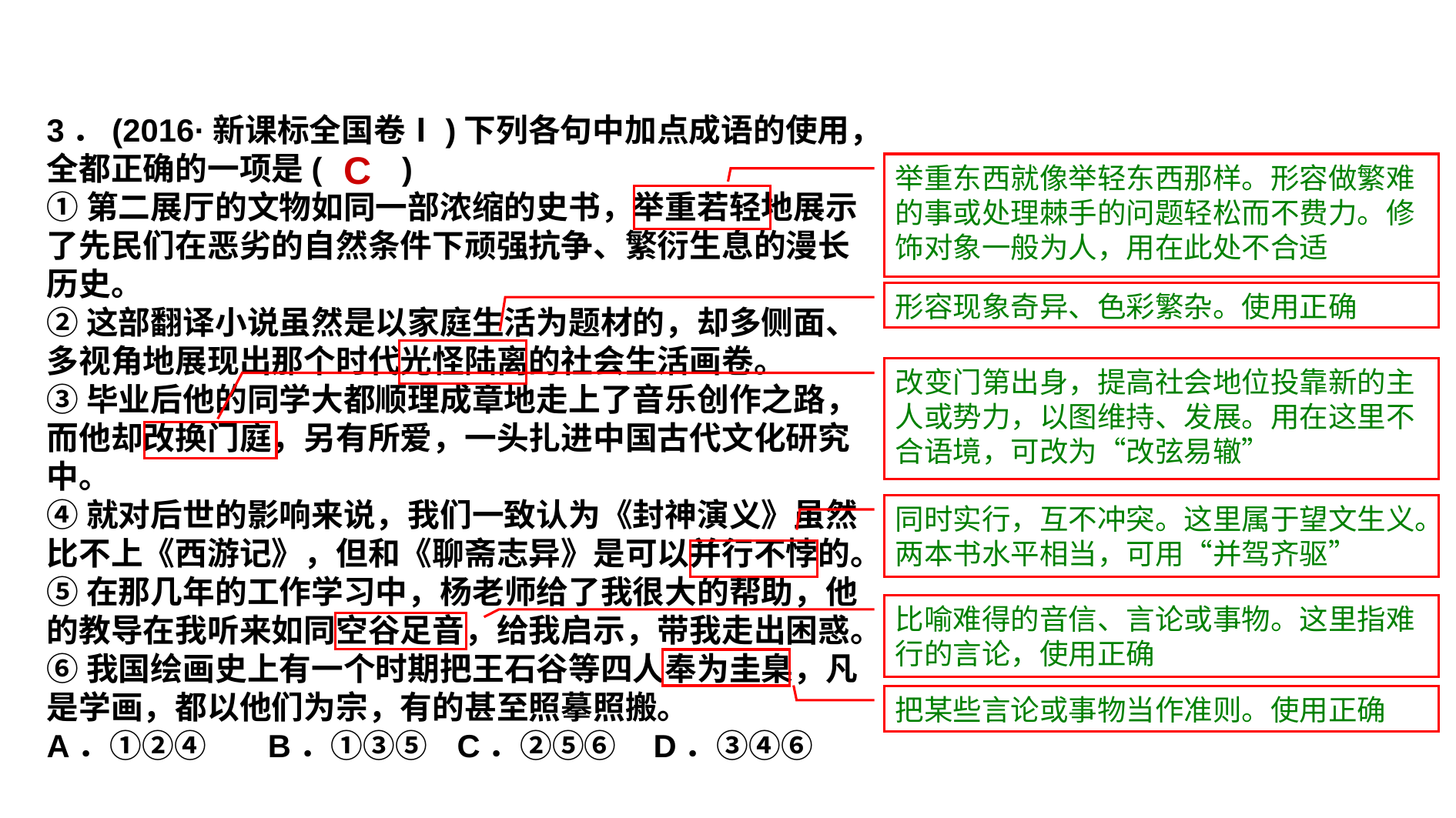

3．(2016·新课标全国卷Ⅰ)下列各句中加点成语的使用，
全都正确的一项是(　　)
①第二展厅的文物如同一部浓缩的史书，举重若轻地展示
了先民们在恶劣的自然条件下顽强抗争、繁衍生息的漫长
历史。
②这部翻译小说虽然是以家庭生活为题材的，却多侧面、
多视角地展现出那个时代光怪陆离的社会生活画卷。
③毕业后他的同学大都顺理成章地走上了音乐创作之路，
而他却改换门庭，另有所爱，一头扎进中国古代文化研究
中。
④就对后世的影响来说，我们一致认为《封神演义》虽然
比不上《西游记》，但和《聊斋志异》是可以并行不悖的。
⑤在那几年的工作学习中，杨老师给了我很大的帮助，他
的教导在我听来如同空谷足音，给我启示，带我走出困惑。
⑥我国绘画史上有一个时期把王石谷等四人奉为圭臬，凡
是学画，都以他们为宗，有的甚至照摹照搬。
A．①②④　   B．①③⑤   C．②⑤⑥    D．③④⑥
C
举重东西就像举轻东西那样。形容做繁难的事或处理棘手的问题轻松而不费力。修饰对象一般为人，用在此处不合适

形容现象奇异、色彩繁杂。使用正确

改变门第出身，提高社会地位投靠新的主人或势力，以图维持、发展。用在这里不合语境，可改为“改弦易辙”

同时实行，互不冲突。这里属于望文生义。两本书水平相当，可用“并驾齐驱”

比喻难得的音信、言论或事物。这里指难行的言论，使用正确

把某些言论或事物当作准则。使用正确